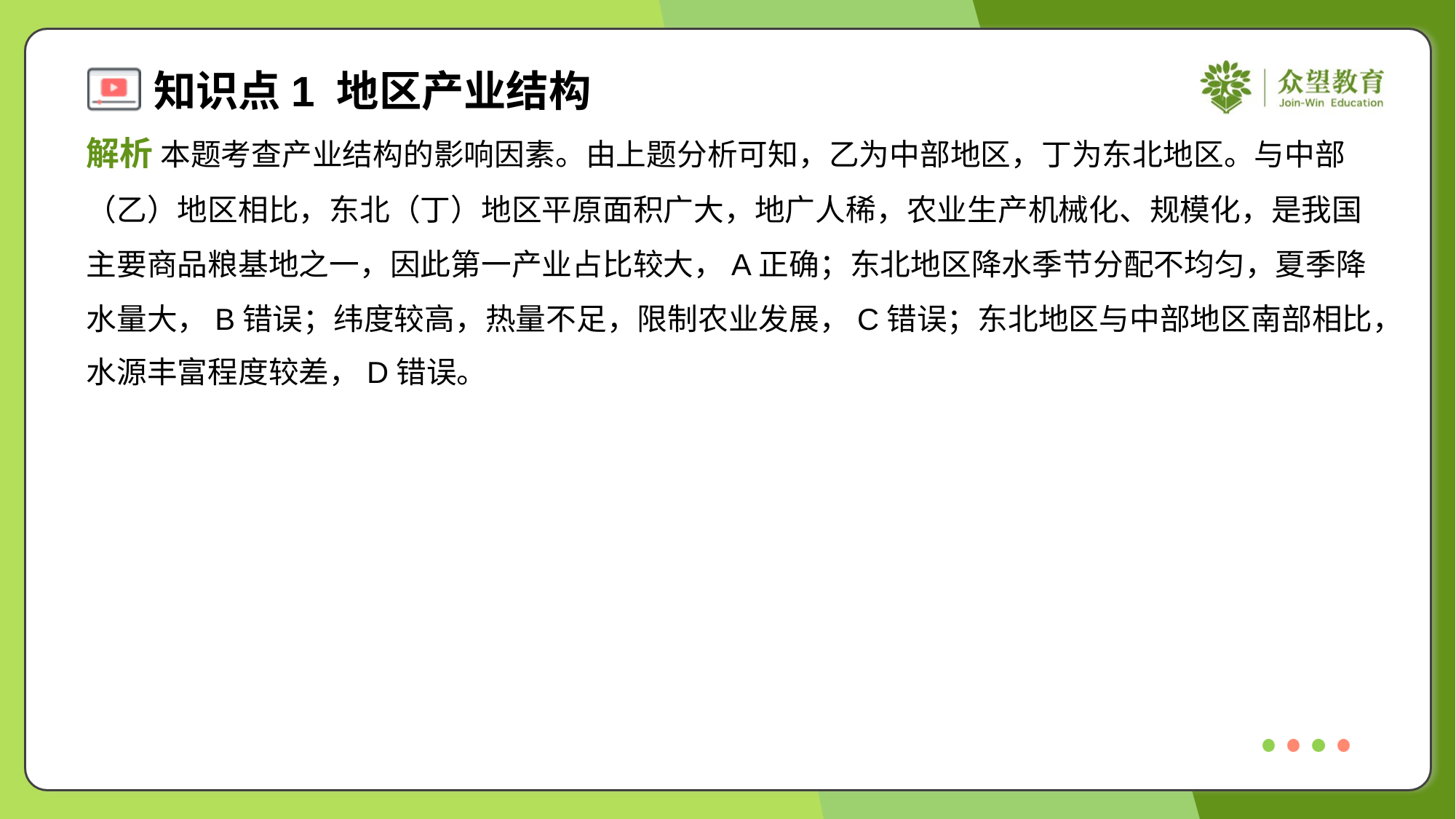

解析 本题考查产业结构的影响因素。由上题分析可知，乙为中部地区，丁为东北地区。与中部
（乙）地区相比，东北（丁）地区平原面积广大，地广人稀，农业生产机械化、规模化，是我国
主要商品粮基地之一，因此第一产业占比较大，A正确；东北地区降水季节分配不均匀，夏季降
水量大，B错误；纬度较高，热量不足，限制农业发展，C错误；东北地区与中部地区南部相比，
水源丰富程度较差，D错误。